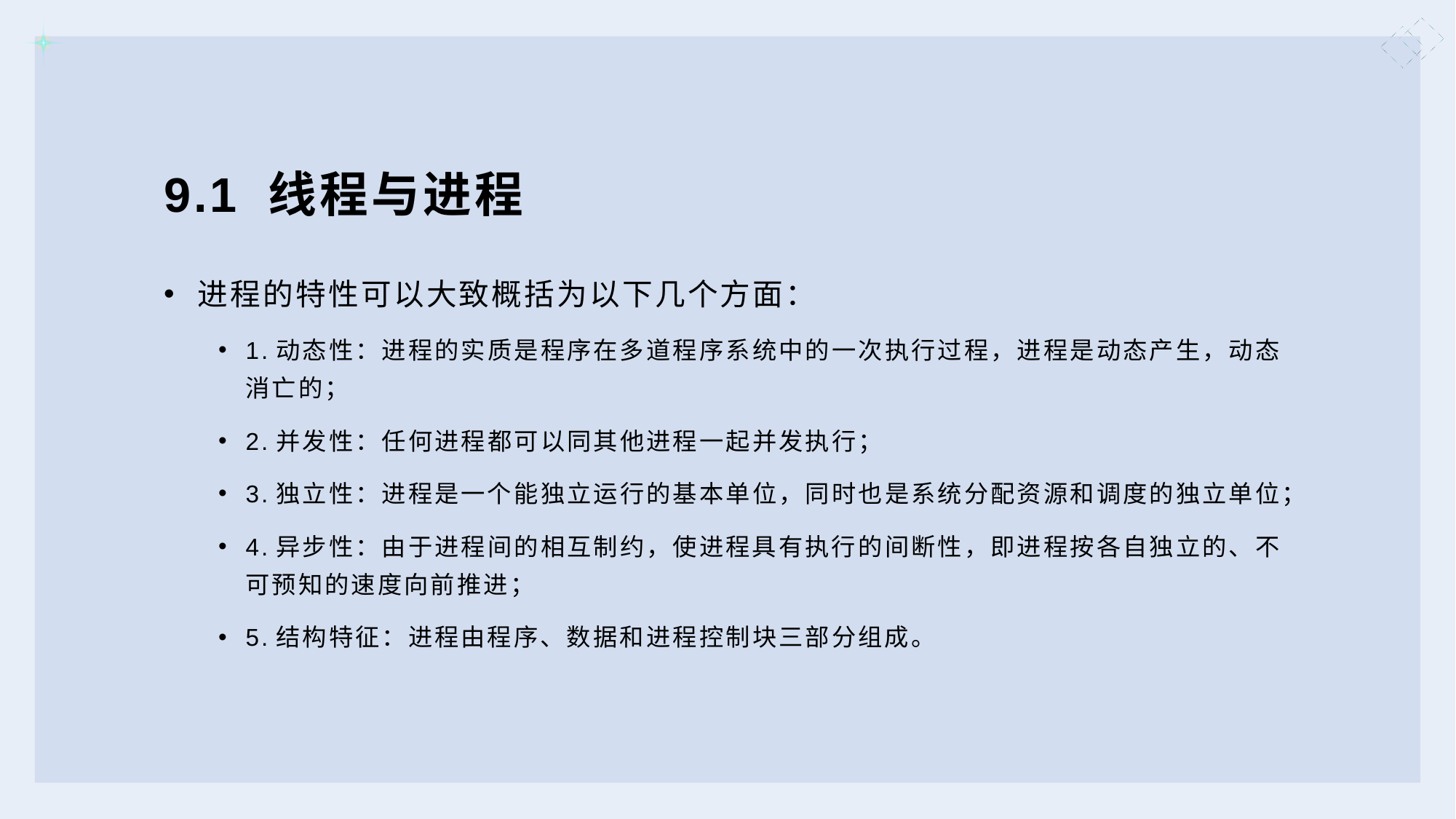

# 9.1 线程与进程
进程的特性可以大致概括为以下几个方面：
1.动态性：进程的实质是程序在多道程序系统中的一次执行过程，进程是动态产生，动态消亡的；
2.并发性：任何进程都可以同其他进程一起并发执行；
3.独立性：进程是一个能独立运行的基本单位，同时也是系统分配资源和调度的独立单位；
4.异步性：由于进程间的相互制约，使进程具有执行的间断性，即进程按各自独立的、不可预知的速度向前推进；
5.结构特征：进程由程序、数据和进程控制块三部分组成。